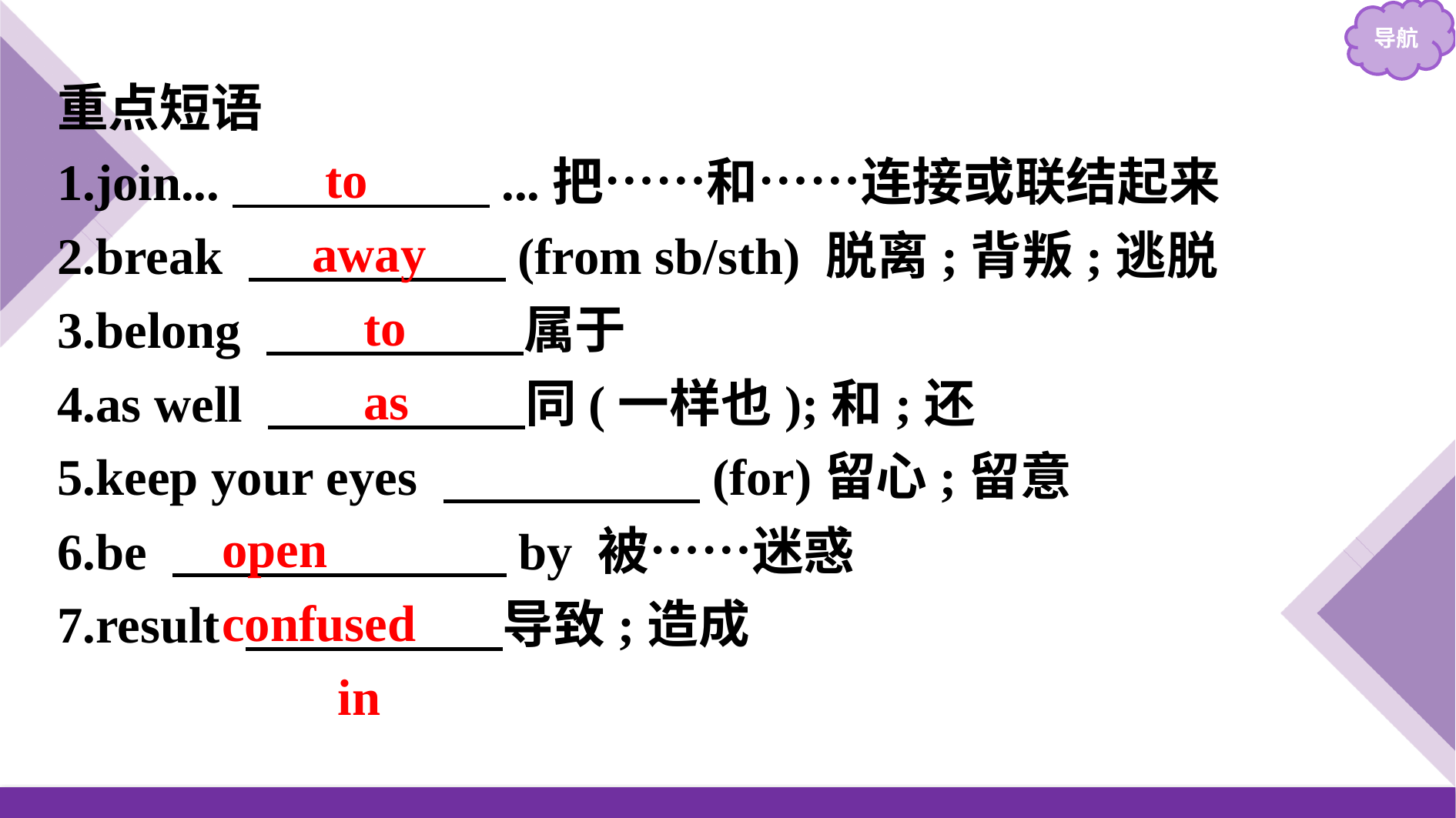

重点短语
1.join...　　　　　...把……和……连接或联结起来
2.break 　　　　　(from sb/sth) 脱离;背叛;逃脱
3.belong 　　　　　属于
4.as well 　　　　　同(一样也);和;还
5.keep your eyes 　　　　　(for)留心;留意
6.be 　　　　　　 by 被……迷惑
7.result 　　　　　导致;造成
        to
       away
           to
           as
                       open
confused
         in